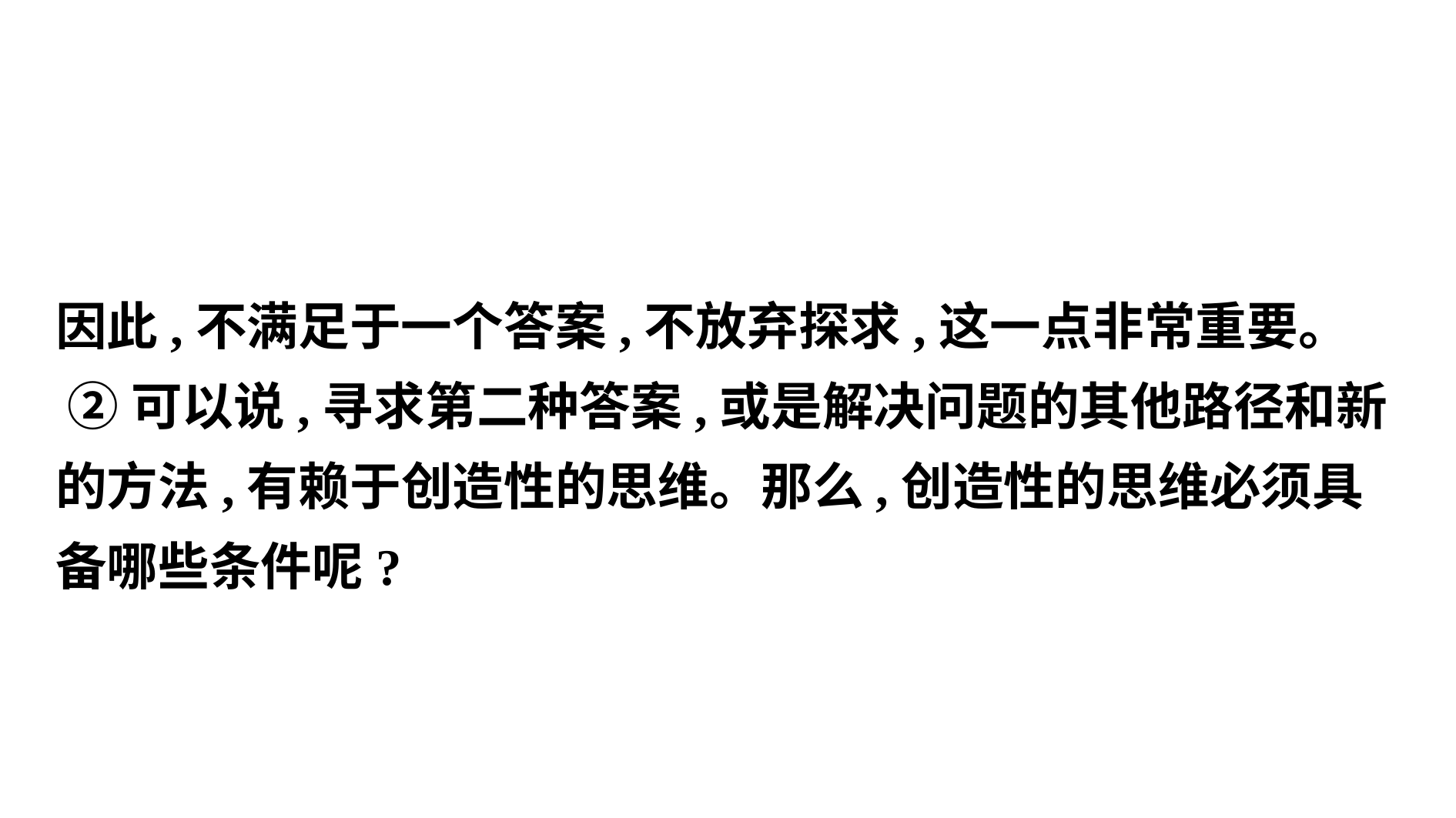

因此,不满足于一个答案,不放弃探求,这一点非常重要。
 ②可以说,寻求第二种答案,或是解决问题的其他路径和新的方法,有赖于创造性的思维。那么,创造性的思维必须具备哪些条件呢?